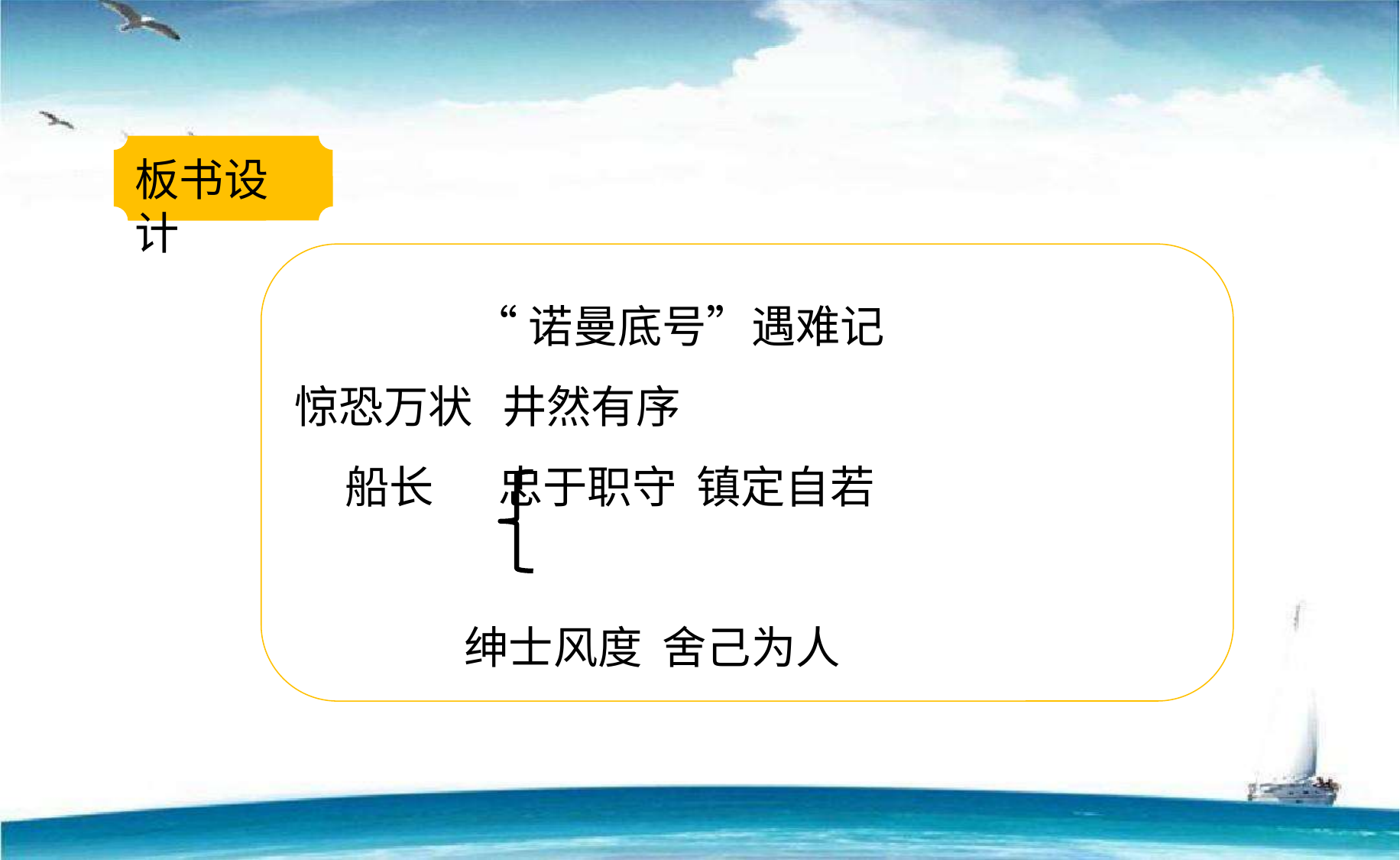

板书设计
                  “诺曼底号”遇难记
惊恐万状   井然有序
    船长　  忠于职守  镇定自若
                绅士风度  舍己为人